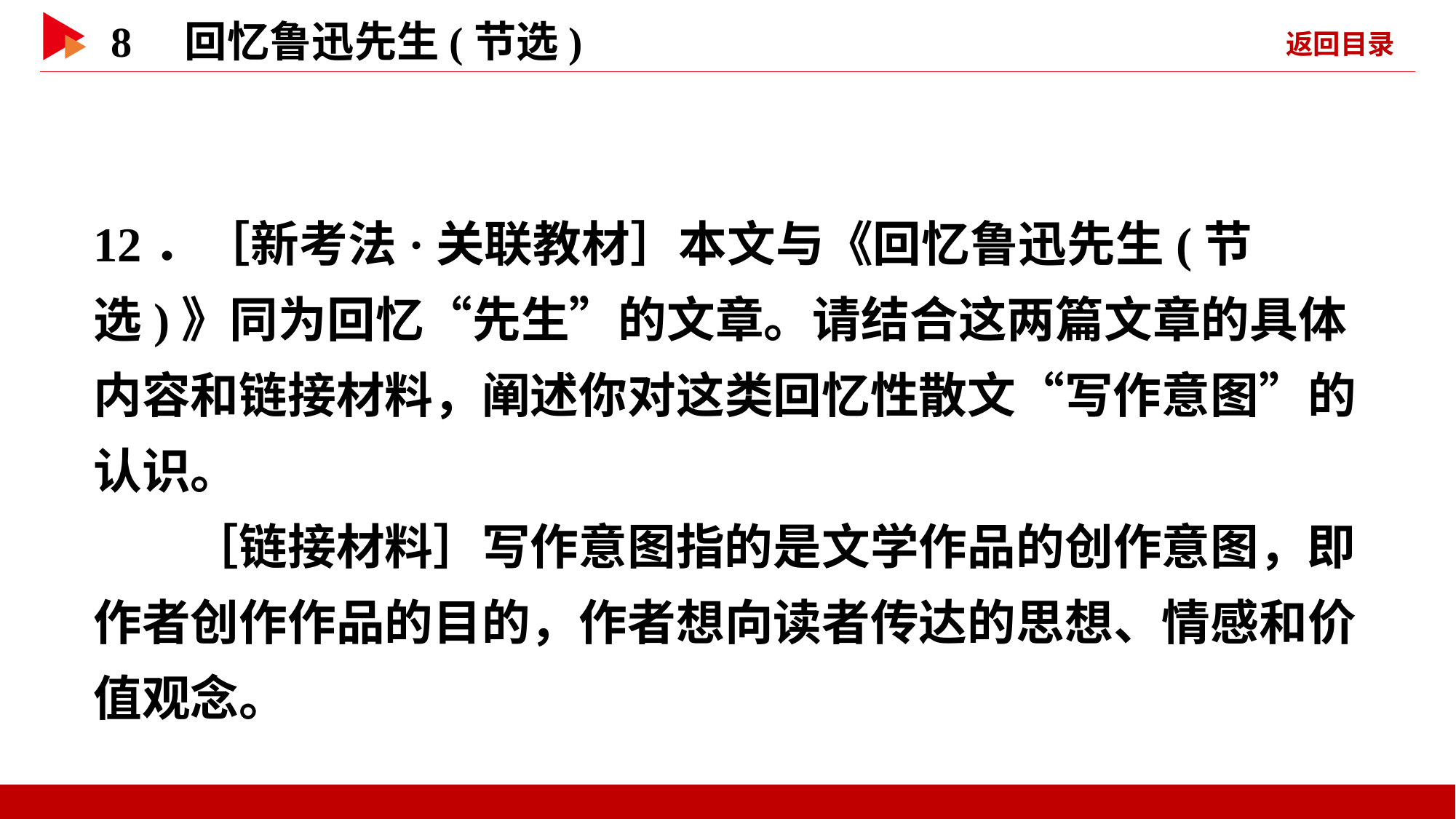

12．［新考法·关联教材］本文与《回忆鲁迅先生(节选)》同为回忆“先生”的文章。请结合这两篇文章的具体内容和链接材料，阐述你对这类回忆性散文“写作意图”的认识。
　　［链接材料］写作意图指的是文学作品的创作意图，即作者创作作品的目的，作者想向读者传达的思想、情感和价值观念。